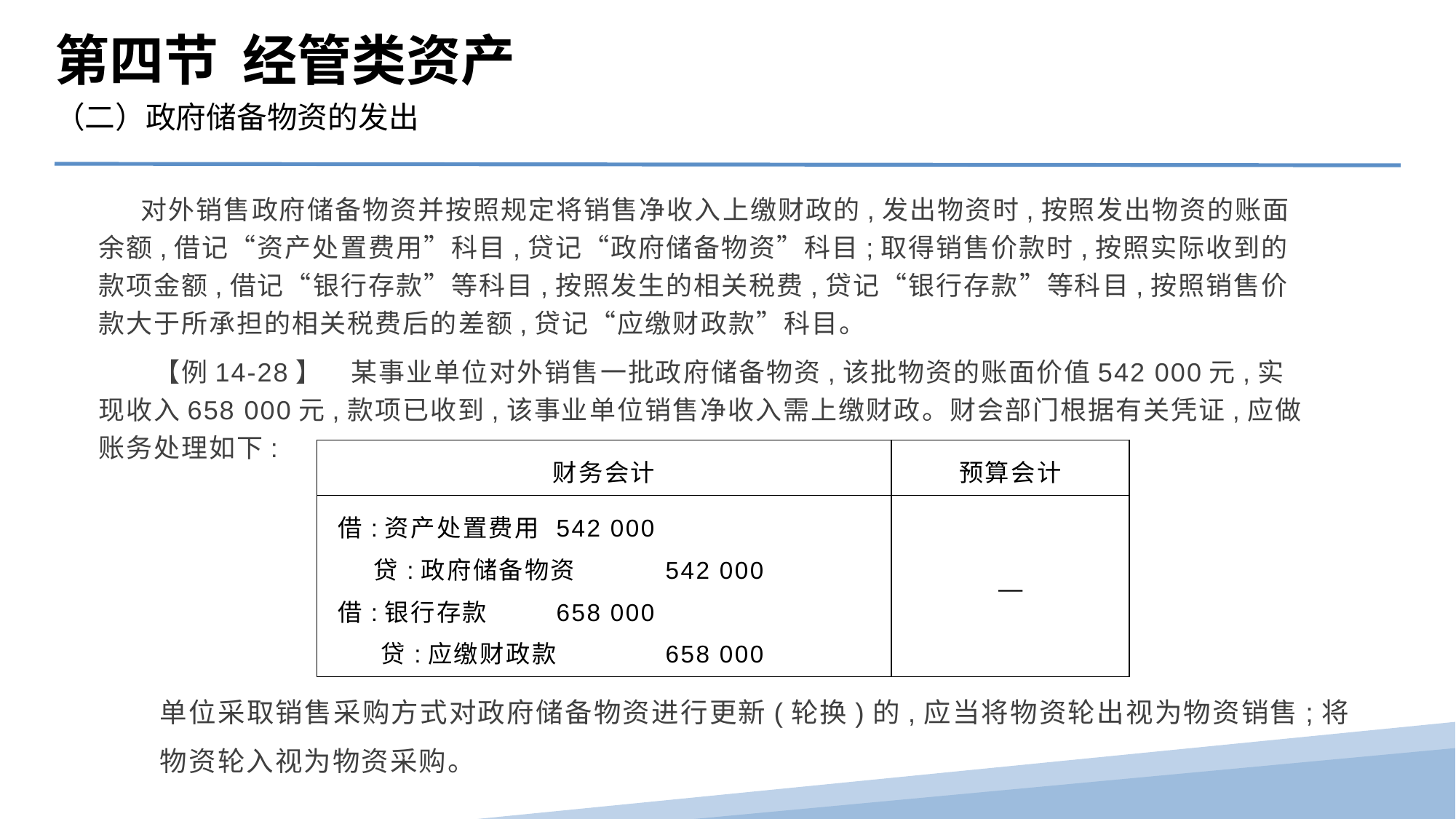

第四节  经管类资产
（二）政府储备物资的发出
     对外销售政府储备物资并按照规定将销售净收入上缴财政的,发出物资时,按照发出物资的账面余额,借记“资产处置费用”科目,贷记“政府储备物资”科目;取得销售价款时,按照实际收到的款项金额,借记“银行存款”等科目,按照发生的相关税费,贷记“银行存款”等科目,按照销售价款大于所承担的相关税费后的差额,贷记“应缴财政款”科目。
　　【例14-28】　某事业单位对外销售一批政府储备物资,该批物资的账面价值542 000元,实现收入658 000元,款项已收到,该事业单位销售净收入需上缴财政。财会部门根据有关凭证,应做账务处理如下:
| 财务会计 | 预算会计 |
| --- | --- |
| 借:资产处置费用 542 000 贷:政府储备物资 542 000 借:银行存款 658 000 贷:应缴财政款 658 000 | — |
单位采取销售采购方式对政府储备物资进行更新(轮换)的,应当将物资轮出视为物资销售;将物资轮入视为物资采购。